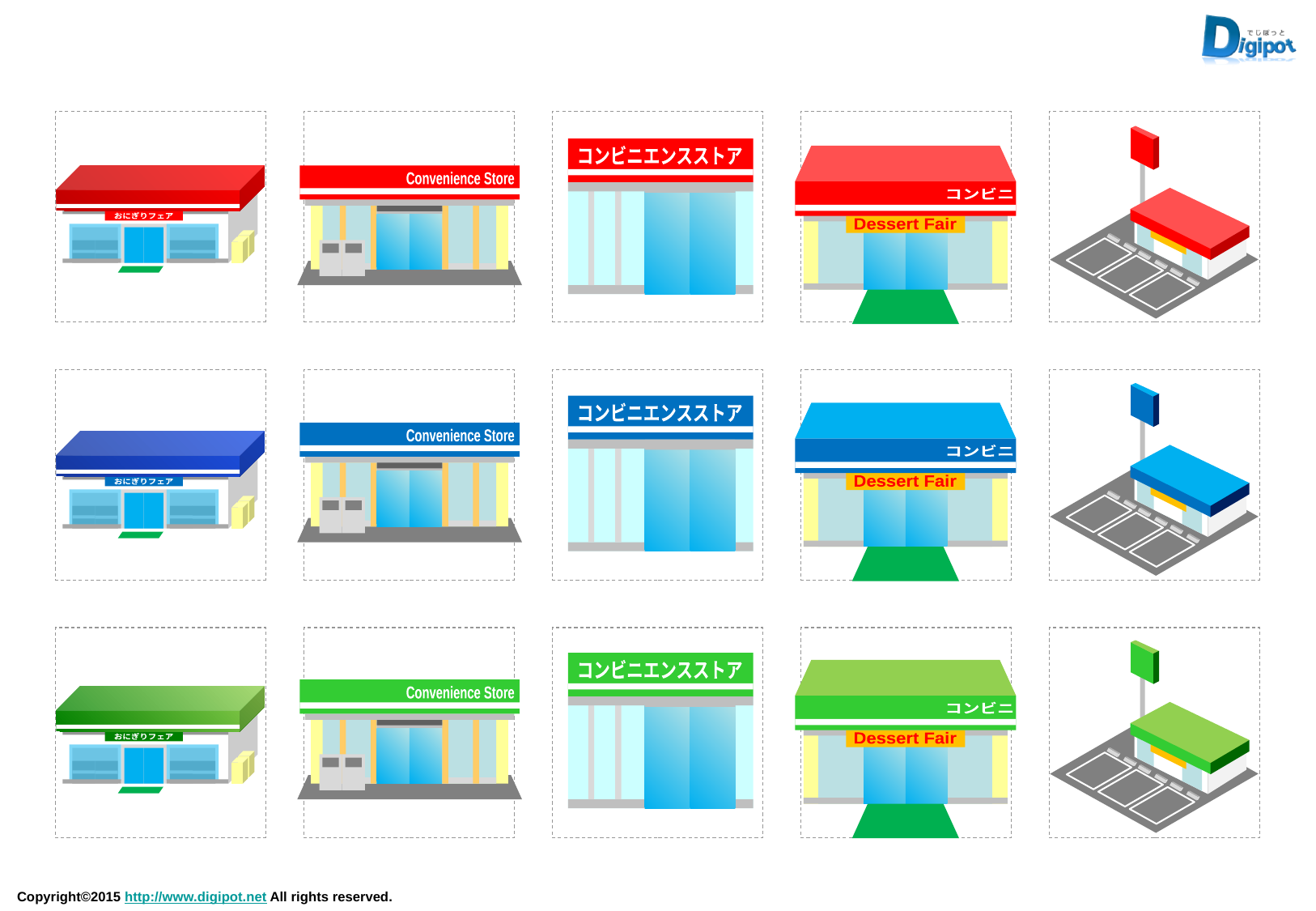

コンビニエンスストア

コンビニ

Dessert Fair

おにぎりフェア

Convenience Store

コンビニエンスストア

コンビニ

Dessert Fair

Convenience Store

おにぎりフェア

コンビニエンスストア

コンビニ

Dessert Fair

Convenience Store

おにぎりフェア